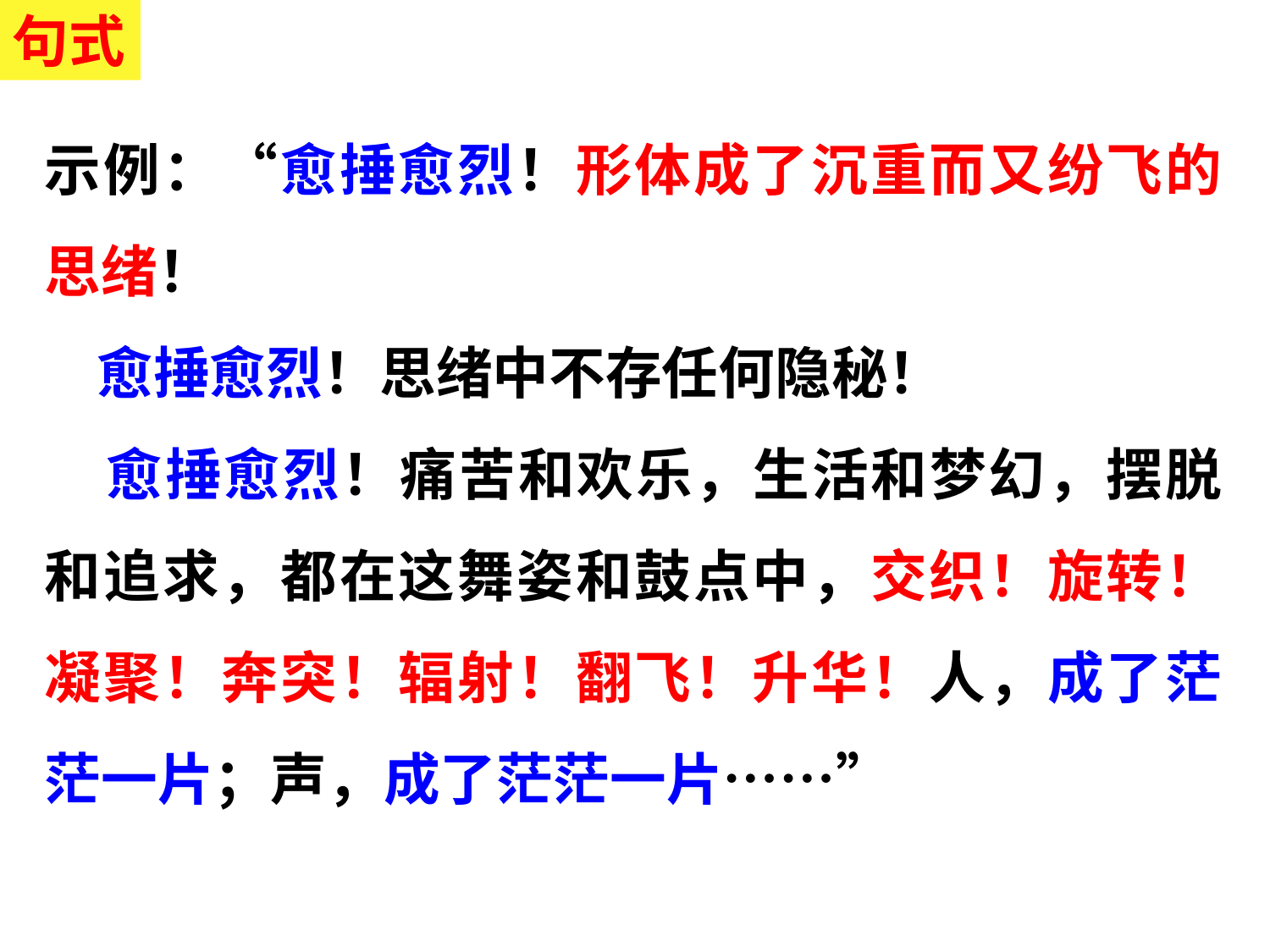

句式
示例：“愈捶愈烈！形体成了沉重而又纷飞的思绪！
   愈捶愈烈！思绪中不存任何隐秘！
   愈捶愈烈！痛苦和欢乐，生活和梦幻，摆脱和追求，都在这舞姿和鼓点中，交织！旋转！凝聚！奔突！辐射！翻飞！升华！人，成了茫茫一片；声，成了茫茫一片……”